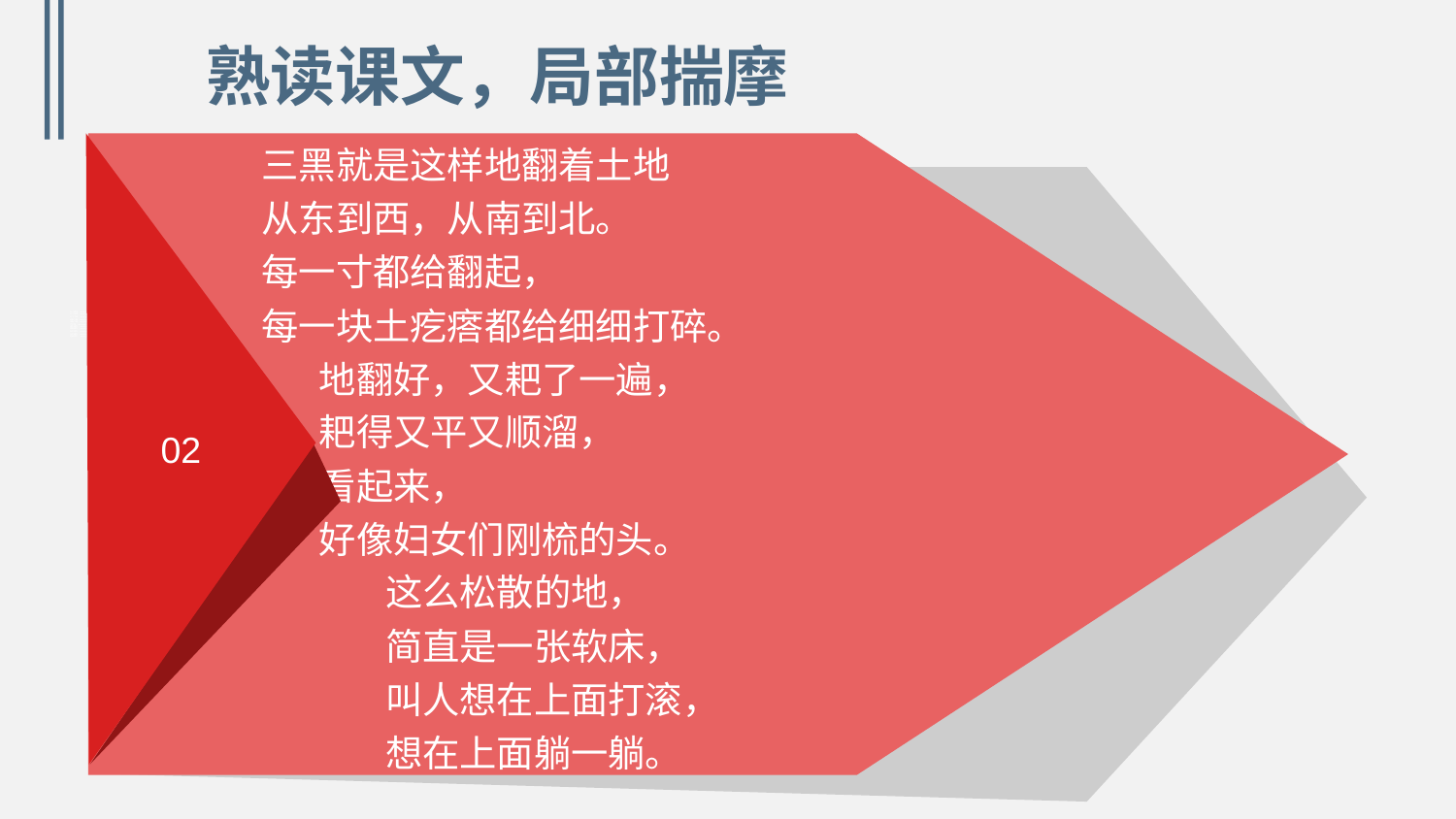

熟读课文，局部揣摩
    三黑就是这样地翻着土地
    从东到西，从南到北。
    每一寸都给翻起，
    每一块土疙瘩都给细细打碎。
           地翻好，又耙了一遍，
           耙得又平又顺溜，
           看起来，
           好像妇女们刚梳的头。
                   这么松散的地，
                   简直是一张软床，
                   叫人想在上面打滚，
                   想在上面躺一躺。

02